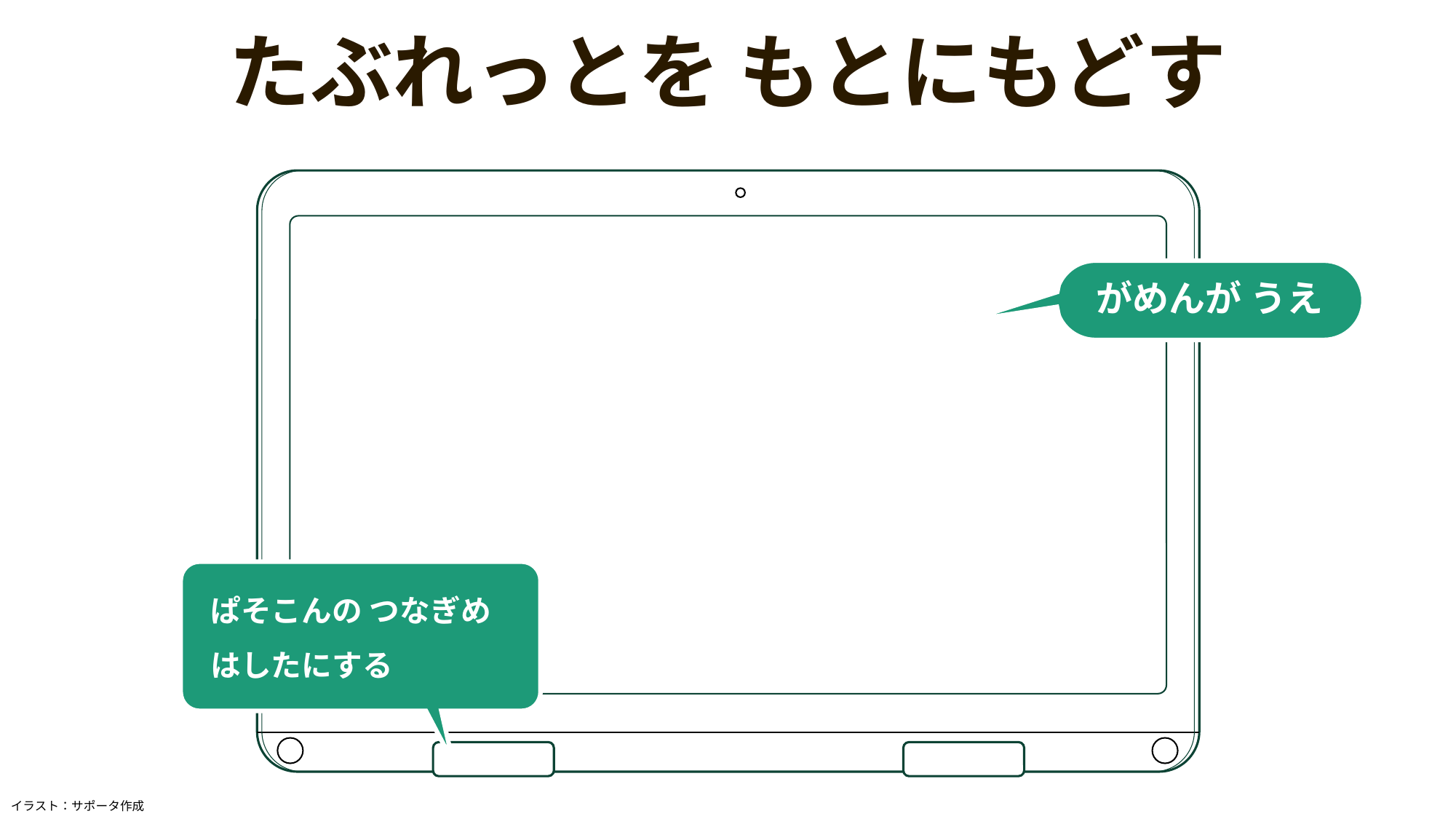

たぶれっとを もとにもどす

がめんが うえ

ぱそこんの つなぎめはしたにする
イラスト：サポータ作成サポータ作成